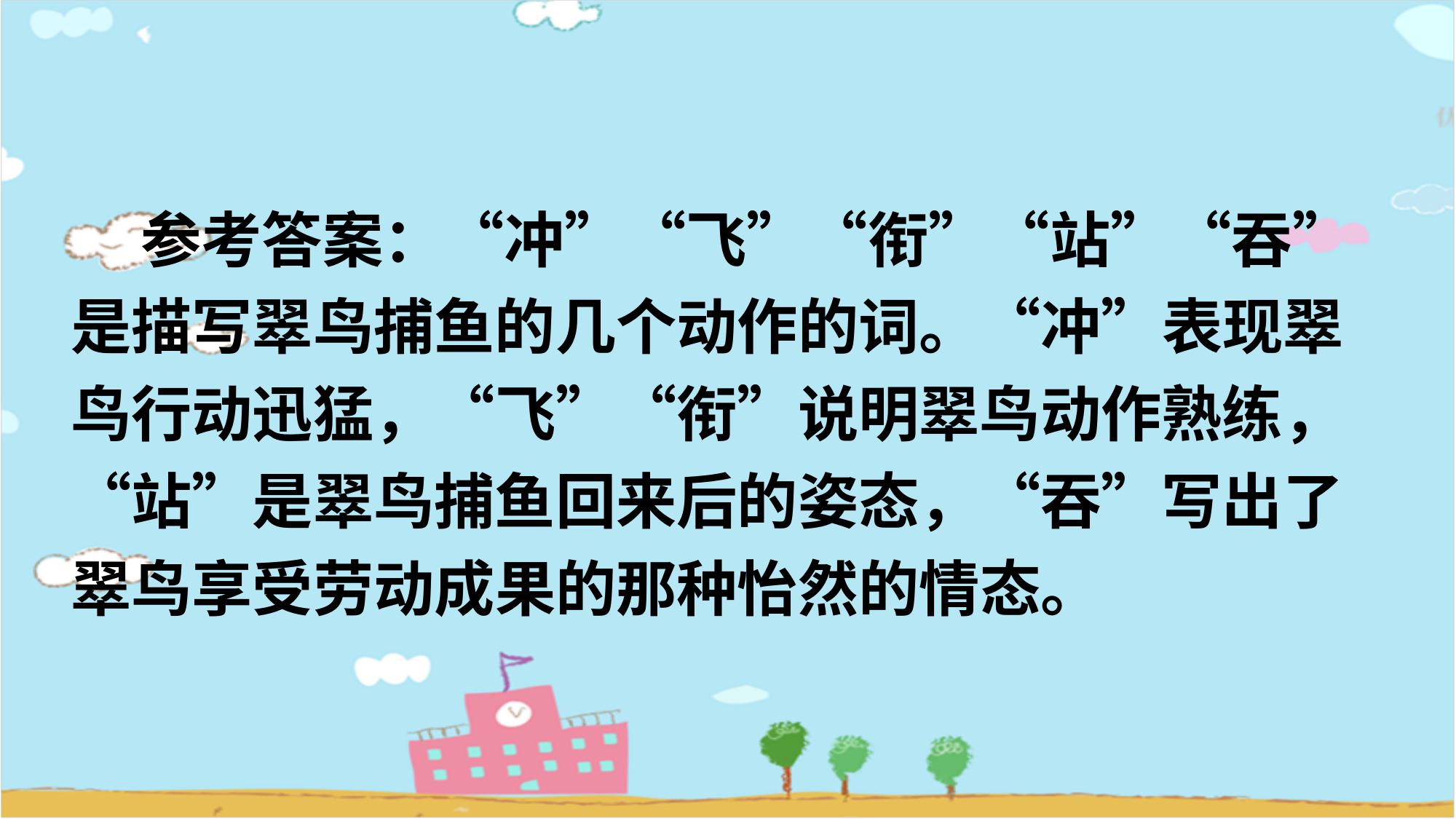

参考答案：“冲”“飞”“衔”“站”“吞”是描写翠鸟捕鱼的几个动作的词。“冲”表现翠鸟行动迅猛，“飞”“衔”说明翠鸟动作熟练，“站”是翠鸟捕鱼回来后的姿态，“吞”写出了翠鸟享受劳动成果的那种怡然的情态。